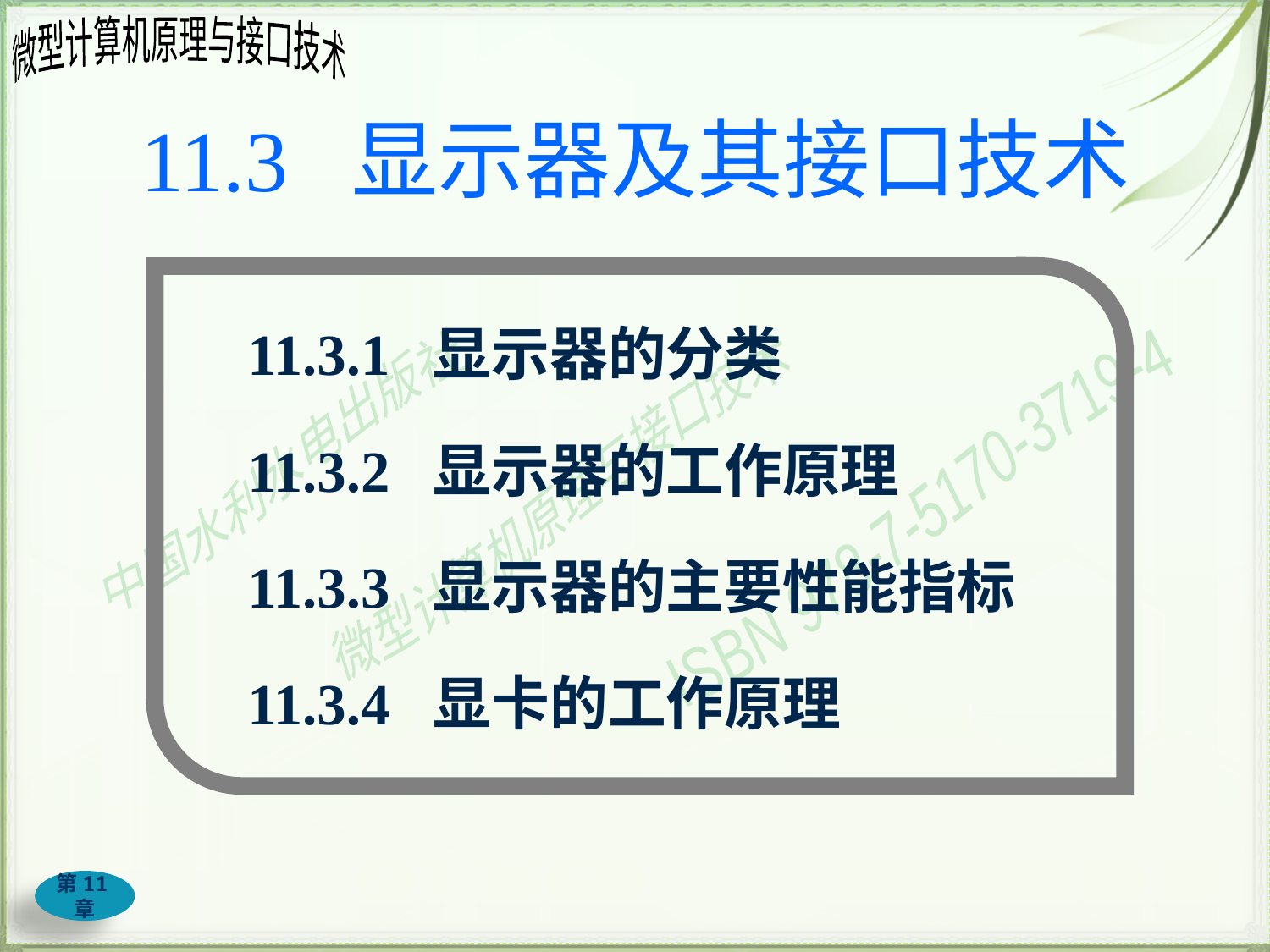

# 11.3  显示器及其接口技术

11.3.1  显示器的分类
11.3.2  显示器的工作原理
11.3.3  显示器的主要性能指标
11.3.4  显卡的工作原理